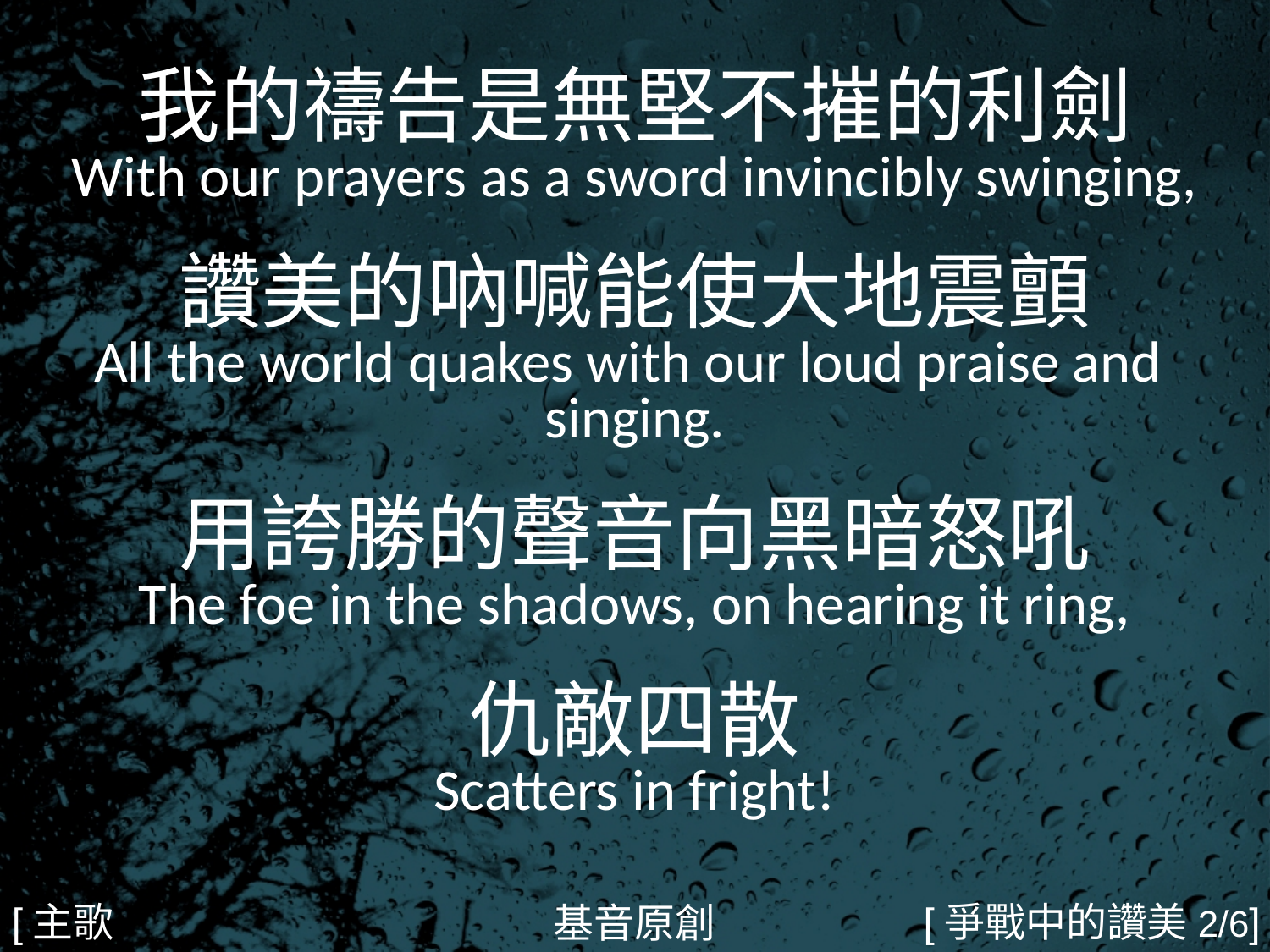

我的禱告是無堅不摧的利劍
With our prayers as a sword invincibly swinging,

讚美的吶喊能使大地震顫
All the world quakes with our loud praise and
singing.

用誇勝的聲音向黑暗怒吼
The foe in the shadows, on hearing it ring,

仇敵四散
Scatters in fright!
#

[主歌1b]
[爭戰中的讚美2/6]
基音原創